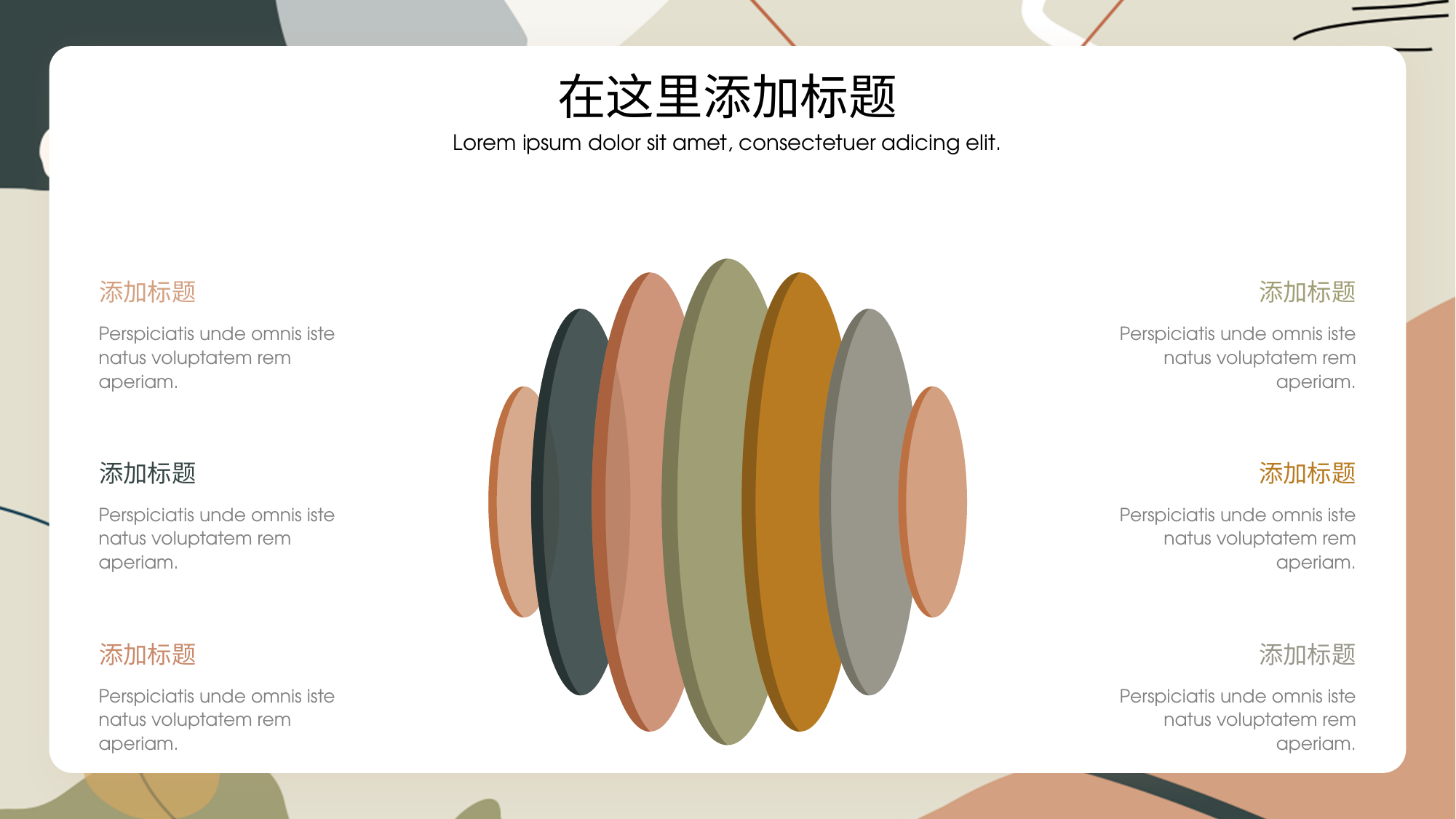

在这里添加标题
Lorem ipsum dolor sit amet, consectetuer adicing elit.
添加标题
添加标题
Perspiciatis unde omnis iste natus voluptatem rem aperiam.
Perspiciatis unde omnis iste natus voluptatem rem aperiam.

添加标题
添加标题

Perspiciatis unde omnis iste natus voluptatem rem aperiam.
Perspiciatis unde omnis iste natus voluptatem rem aperiam.
添加标题
添加标题
Perspiciatis unde omnis iste natus voluptatem rem aperiam.
Perspiciatis unde omnis iste natus voluptatem rem aperiam.